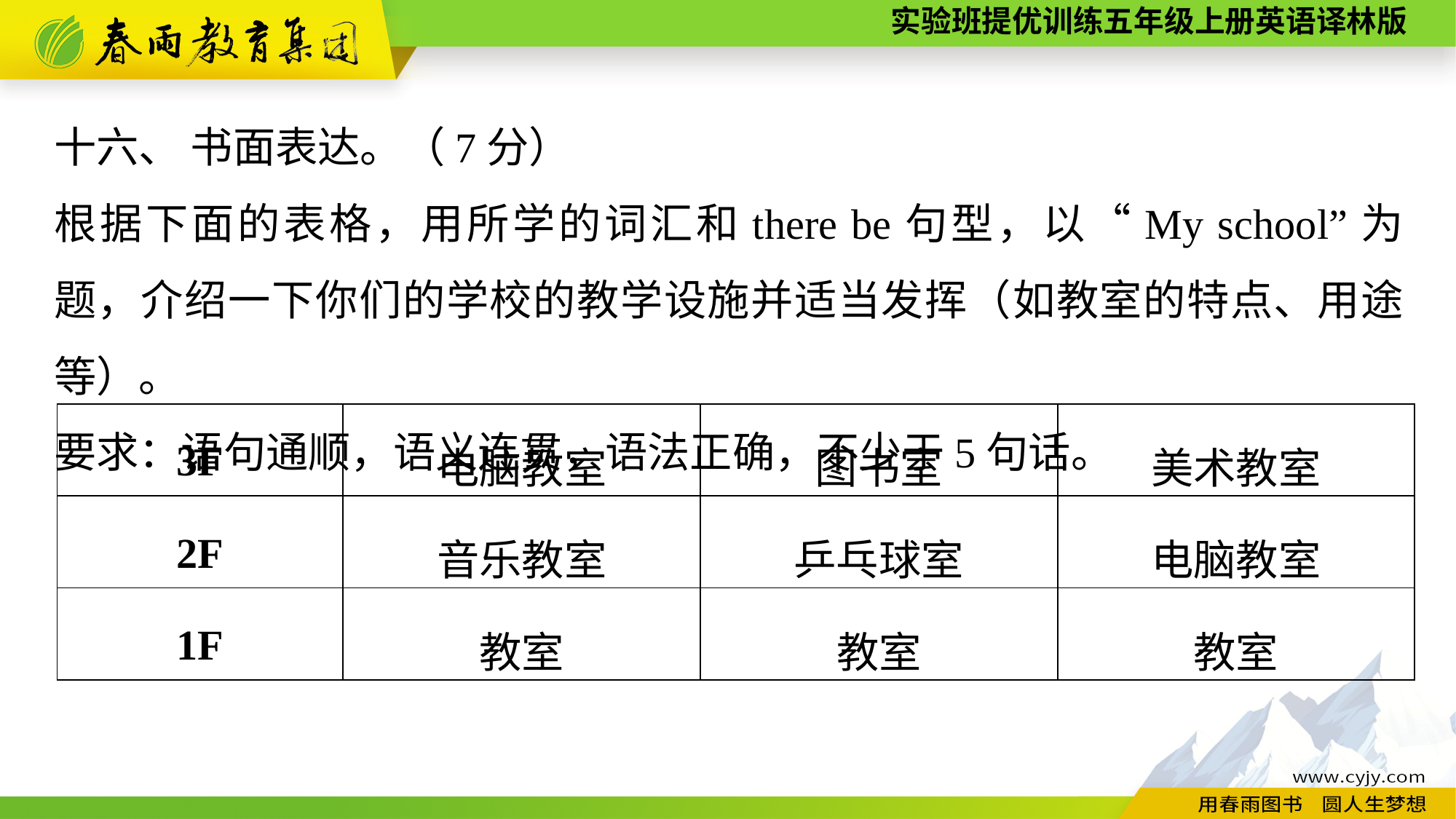

十六、 书面表达。（7分）
根据下面的表格，用所学的词汇和there be句型，以“My school”为题，介绍一下你们的学校的教学设施并适当发挥（如教室的特点、用途等）。
要求：语句通顺，语义连贯，语法正确，不少于5句话。
| 3F | 电脑教室 | 图书室 | 美术教室 |
| --- | --- | --- | --- |
| 2F | 音乐教室 | 乒乓球室 | 电脑教室 |
| 1F | 教室 | 教室 | 教室 |